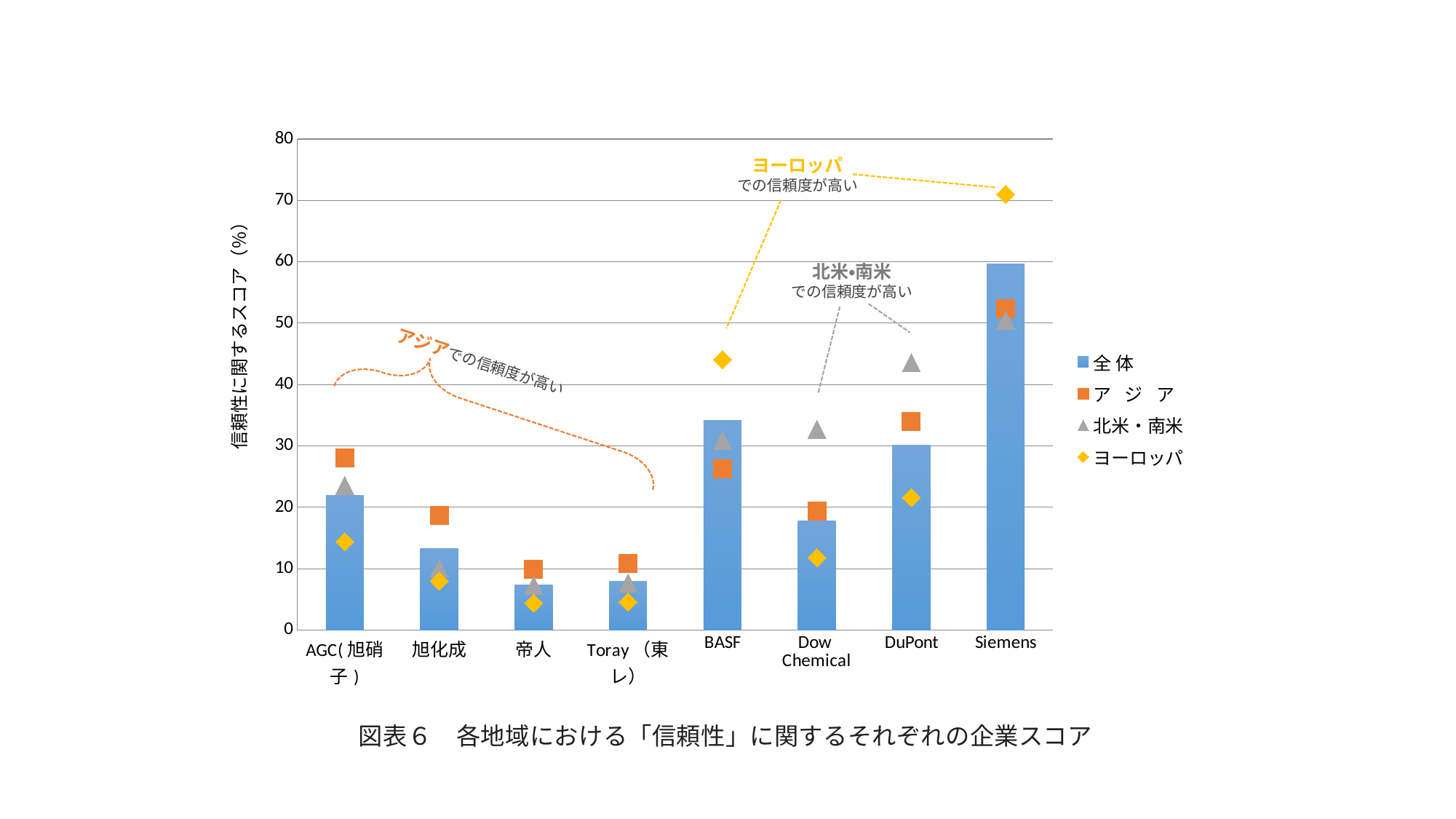

### Chart

| Category | 全 体 | ア   ジ   ア | 北米・南米 | ヨーロッパ |
|---|---|---|---|---|
| AGC(旭硝子) | 22.0 | 28.1 | 23.6 | 14.4 |
| 旭化成 | 13.3 | 18.7 | 10.0 | 8.0 |
| 帝人 | 7.3 | 9.9 | 7.3 | 4.4 |
| Toray（東レ） | 7.9 | 10.8 | 7.7 | 4.6 |
| BASF | 34.1 | 26.3 | 30.9 | 44.1 |
| Dow  Chemical | 17.8 | 19.4 | 32.7 | 11.8 |
| DuPont | 30.1 | 34.0 | 43.6 | 21.6 |
| Siemens | 59.7 | 52.4 | 50.5 | 71.0 |
ヨーロッパ
での信頼度が高い

北米・南米
での信頼度が高い
信頼性に関するスコア（％）
アジアでの信頼度が高い
図表６　各地域における「信頼性」に関するそれぞれの企業スコア